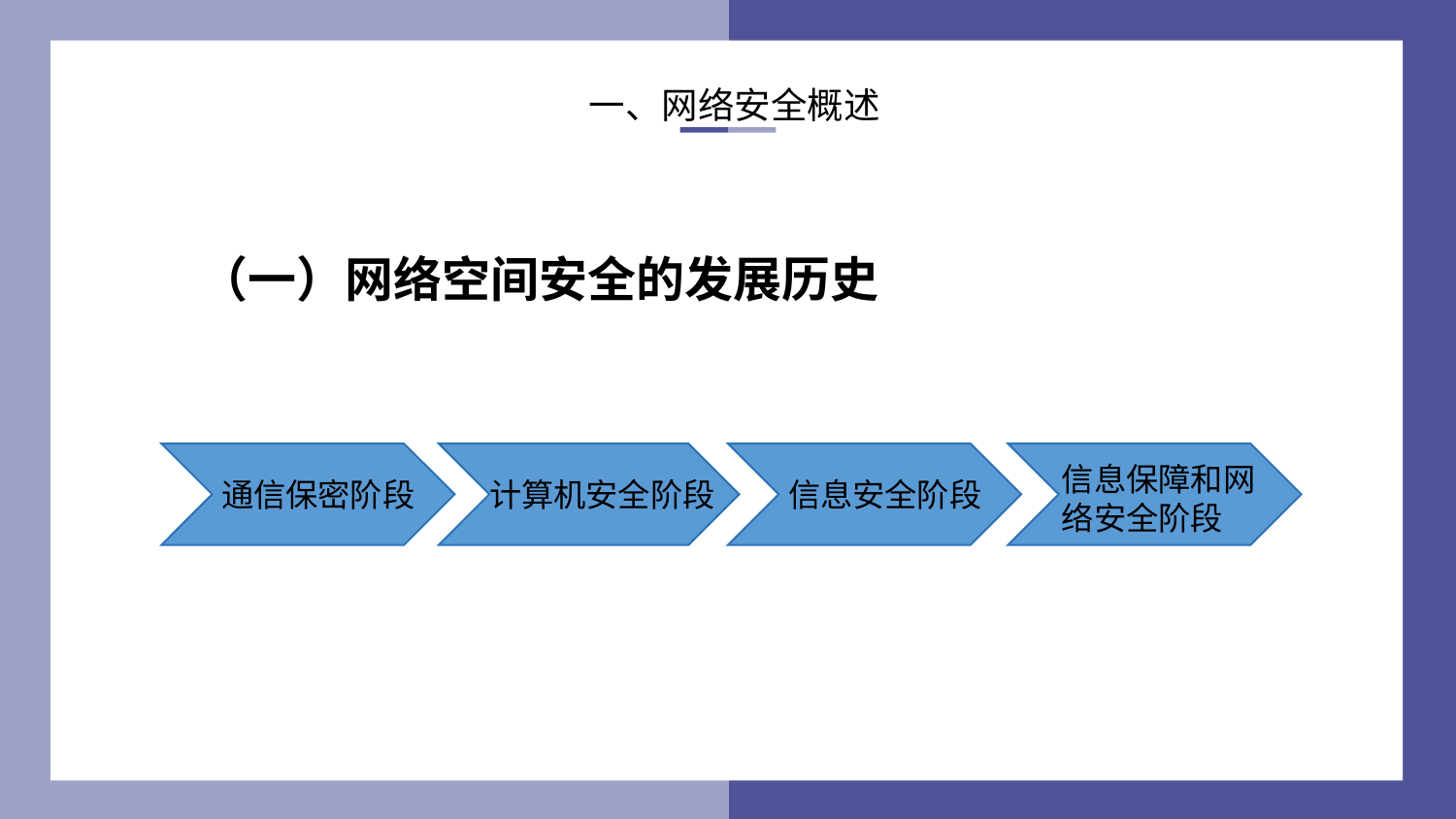

一、网络安全概述

（一）网络空间安全的发展历史

信息保障和网络安全阶段
通信保密阶段
计算机安全阶段
信息安全阶段